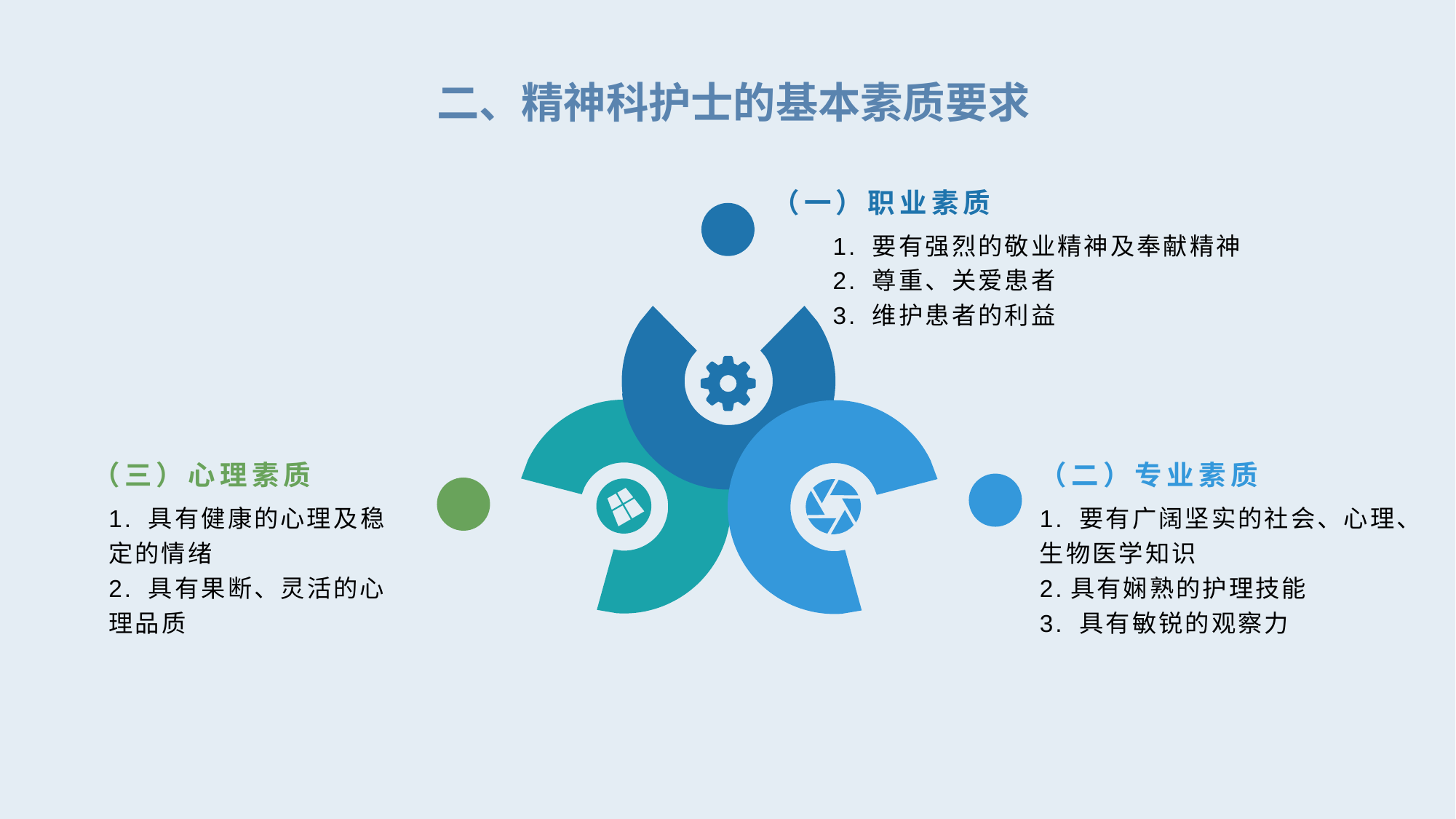

二、精神科护士的基本素质要求
（一）职业素质

1. 要有强烈的敬业精神及奉献精神
2. 尊重、关爱患者
3. 维护患者的利益

（三）心理素质
（二）专业素质

1. 具有健康的心理及稳定的情绪
2. 具有果断、灵活的心理品质
1. 要有广阔坚实的社会、心理、生物医学知识
2.具有娴熟的护理技能
3. 具有敏锐的观察力